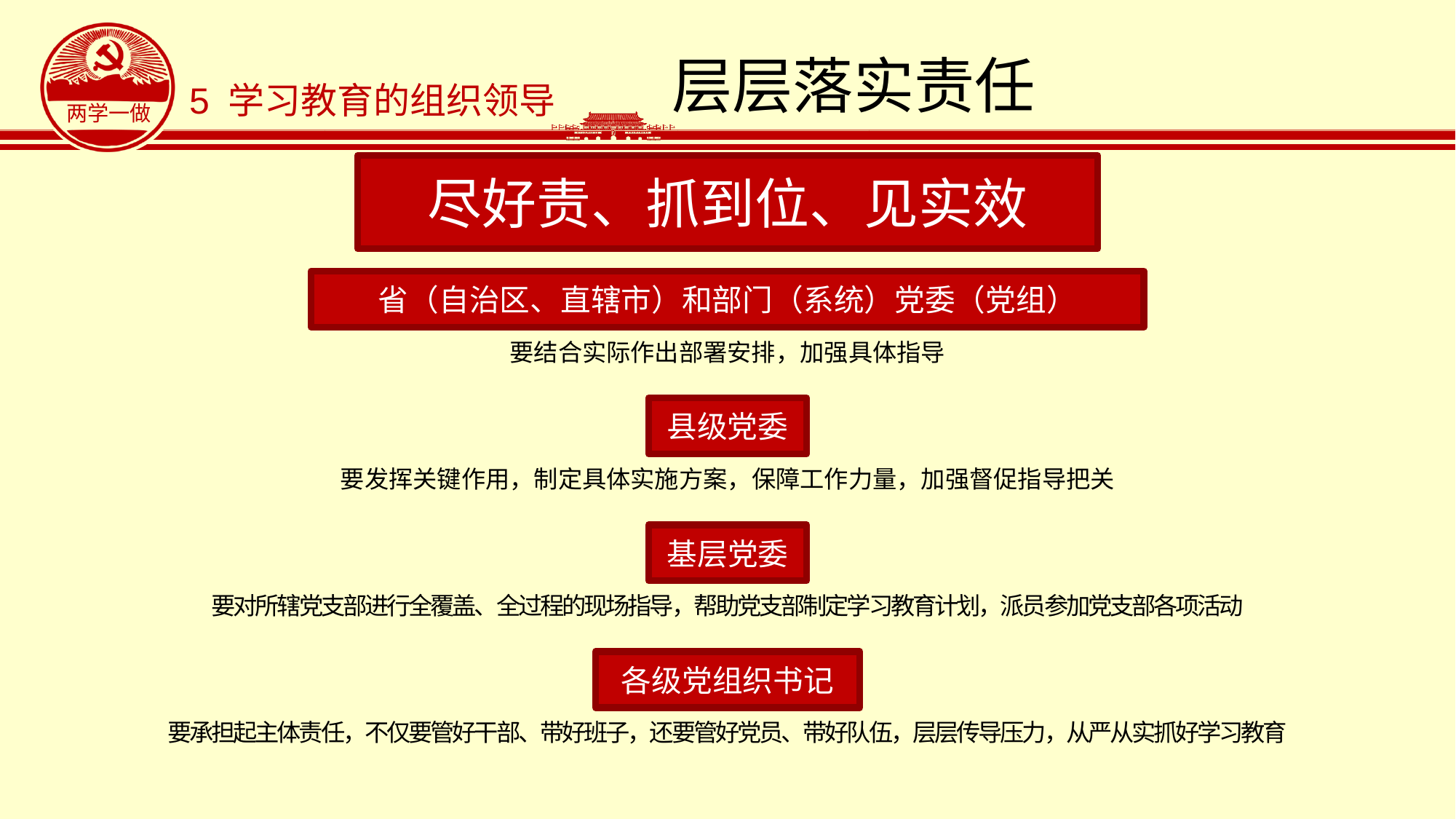

# 层层落实责任
5 学习教育的组织领导
尽好责、抓到位、见实效
省（自治区、直辖市）和部门（系统）党委（党组）
要结合实际作出部署安排，加强具体指导
县级党委
要发挥关键作用，制定具体实施方案，保障工作力量，加强督促指导把关
基层党委
要对所辖党支部进行全覆盖、全过程的现场指导，帮助党支部制定学习教育计划，派员参加党支部各项活动
各级党组织书记
要承担起主体责任，不仅要管好干部、带好班子，还要管好党员、带好队伍，层层传导压力，从严从实抓好学习教育